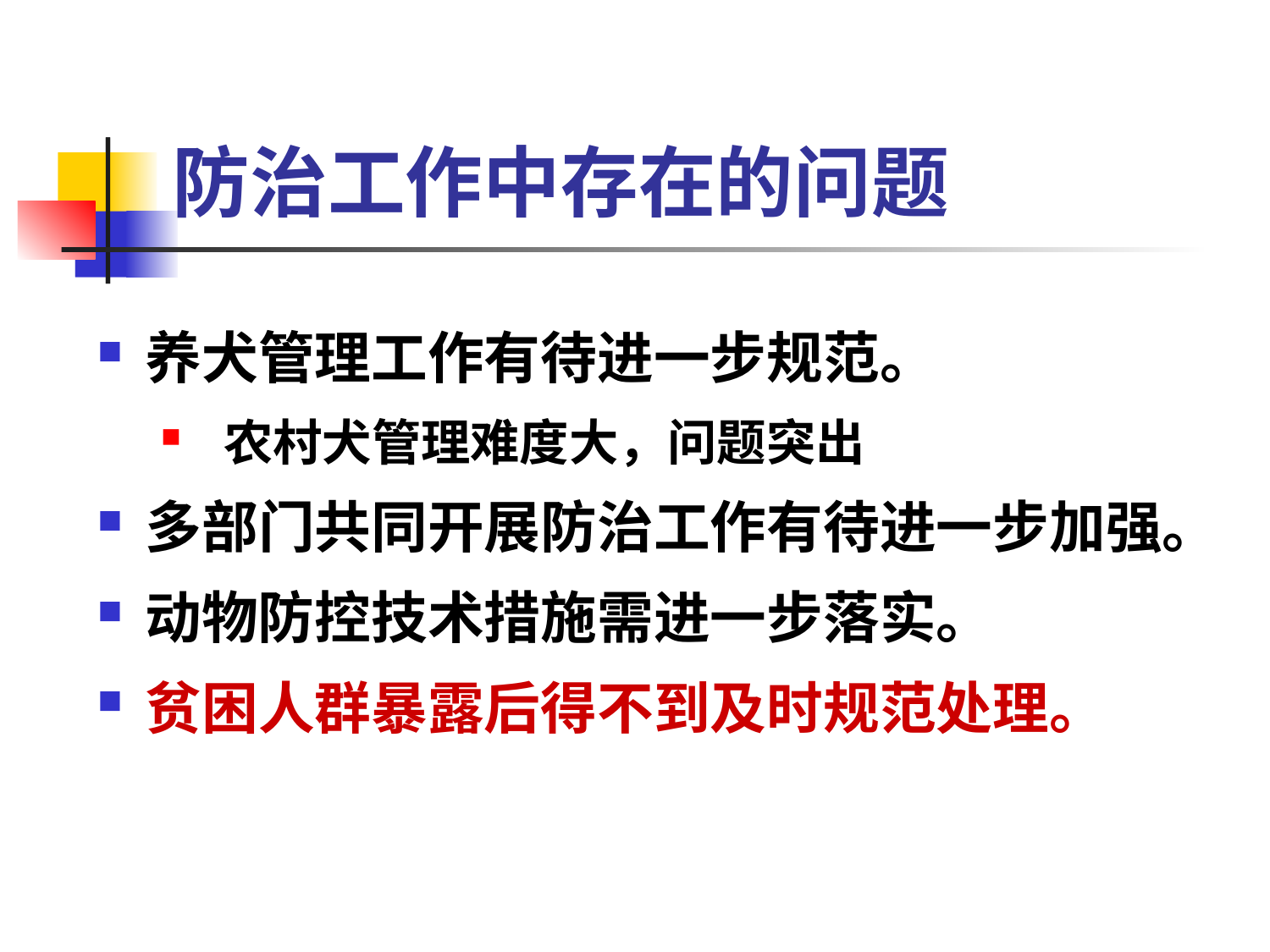

# 防治工作中存在的问题
养犬管理工作有待进一步规范。
 农村犬管理难度大，问题突出
多部门共同开展防治工作有待进一步加强。
动物防控技术措施需进一步落实。
贫困人群暴露后得不到及时规范处理。